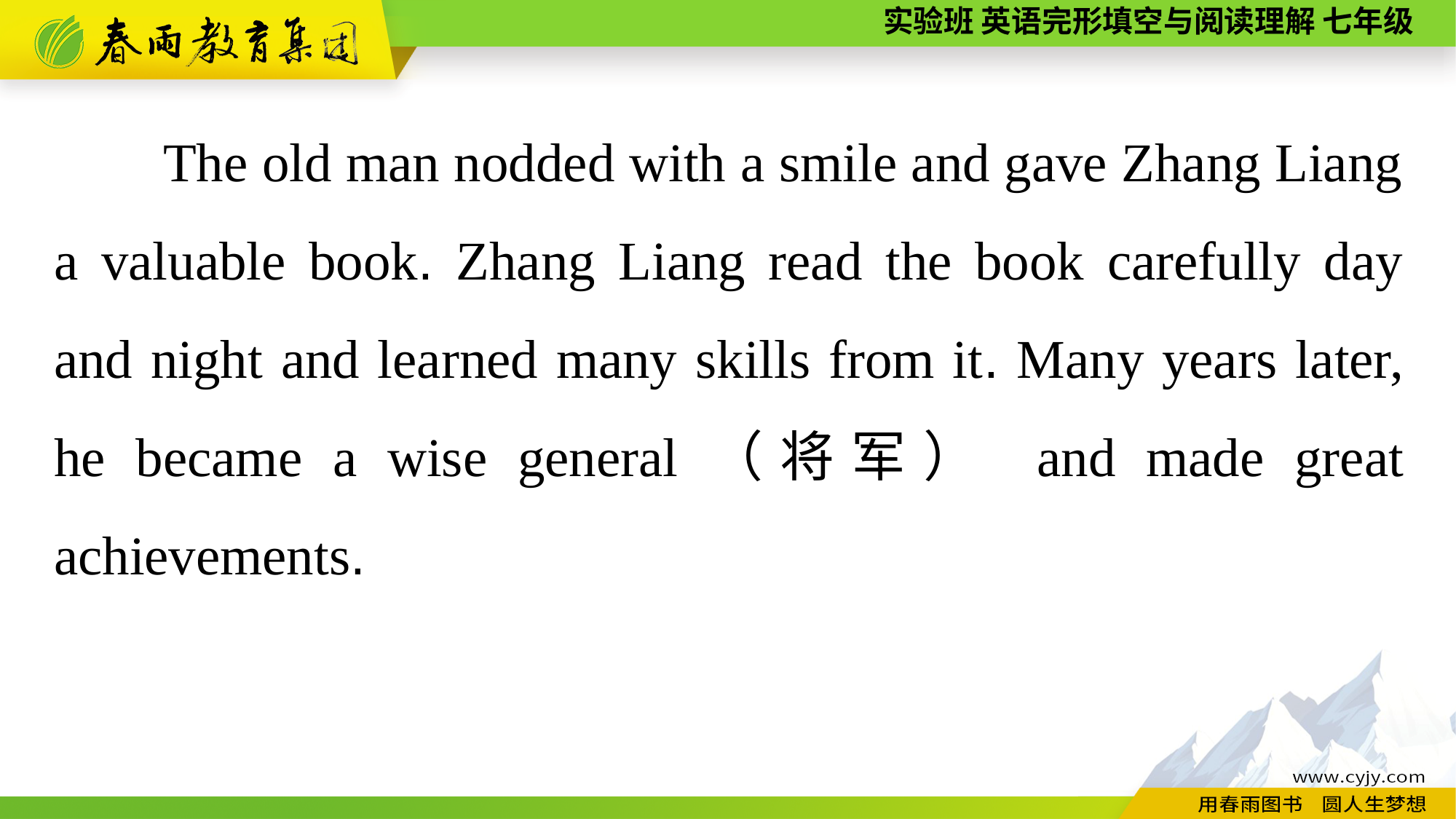

The old man nodded with a smile and gave Zhang Liang a valuable book. Zhang Liang read the book carefully day and night and learned many skills from it. Many years later, he became a wise general（将军） and made great achievements.